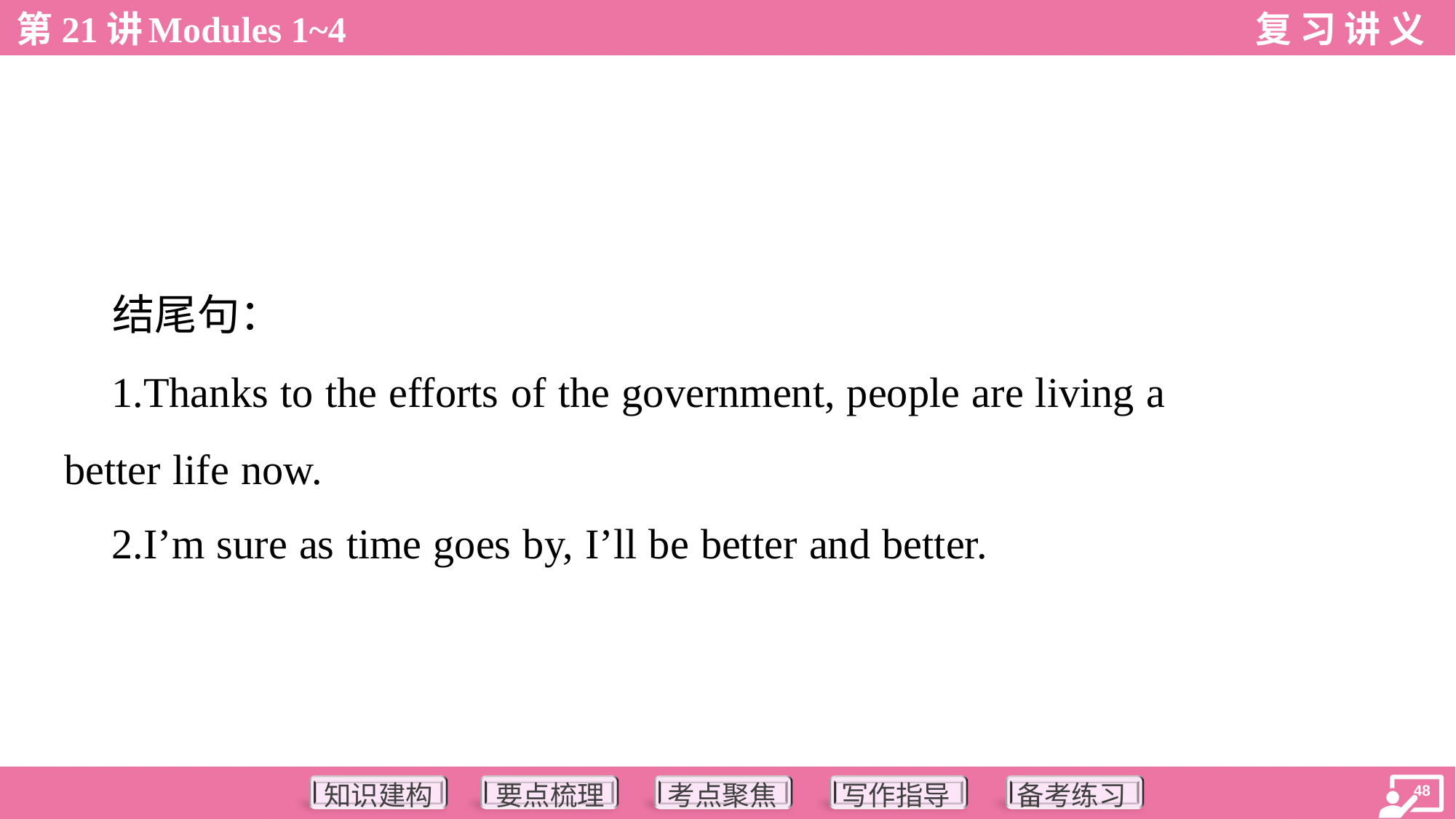

结尾句：
    1.Thanks to the efforts of the government, people are living a
better life now.
    2.I’m sure as time goes by, I’ll be better and better.